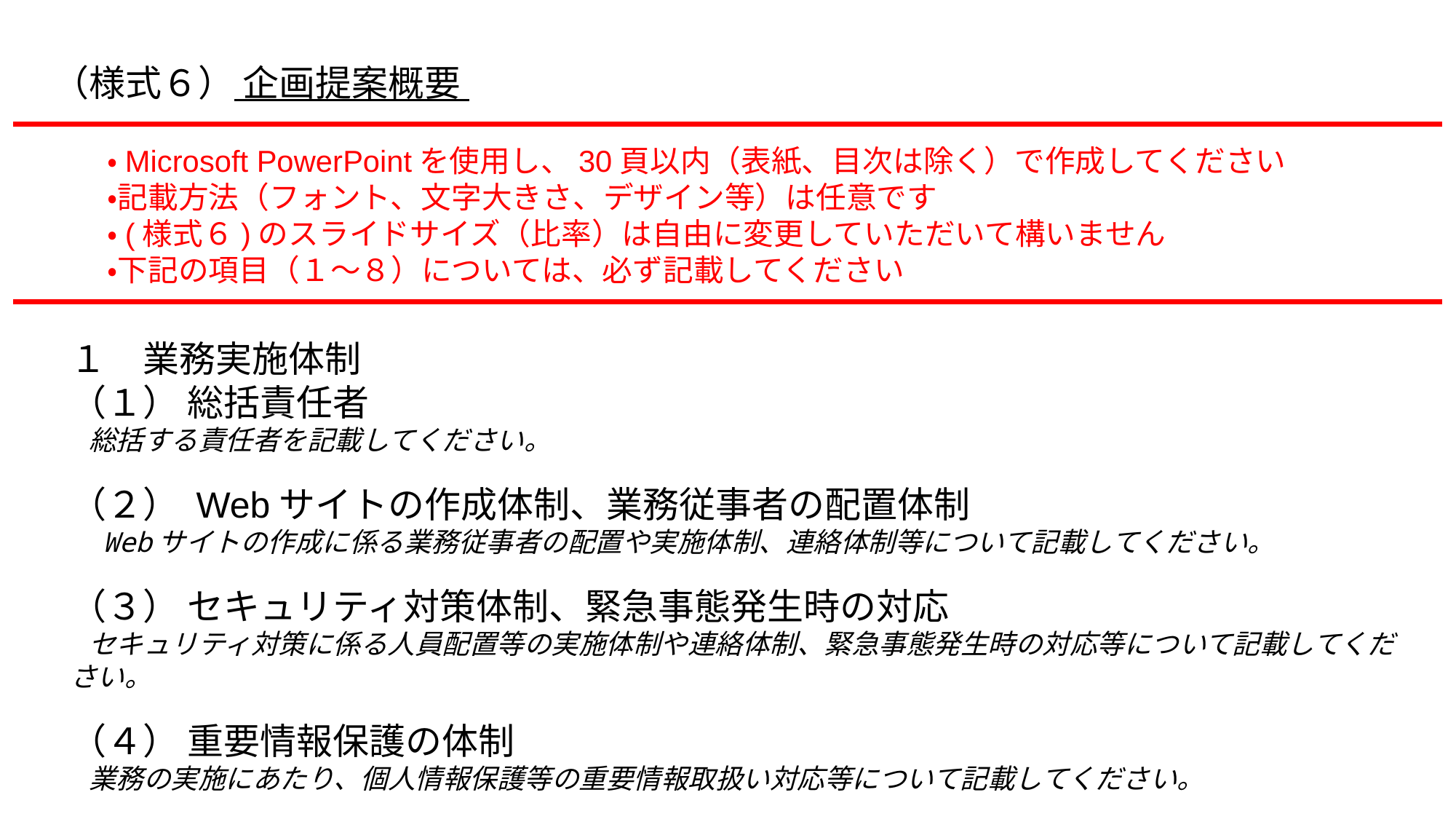

（様式６） 企画提案概要
・Microsoft PowerPointを使用し、30頁以内（表紙、目次は除く）で作成してください
・記載方法（フォント、文字大きさ、デザイン等）は任意です
・(様式６)のスライドサイズ（比率）は自由に変更していただいて構いません
・下記の項目（１～８）については、必ず記載してください
１　業務実施体制
（１） 総括責任者
  総括する責任者を記載してください。

（２） Webサイトの作成体制、業務従事者の配置体制
  Webサイトの作成に係る業務従事者の配置や実施体制、連絡体制等について記載してください。

（３） セキュリティ対策体制、緊急事態発生時の対応
  セキュリティ対策に係る人員配置等の実施体制や連絡体制、緊急事態発生時の対応等について記載してください。

（４） 重要情報保護の体制
  業務の実施にあたり、個人情報保護等の重要情報取扱い対応等について記載してください。